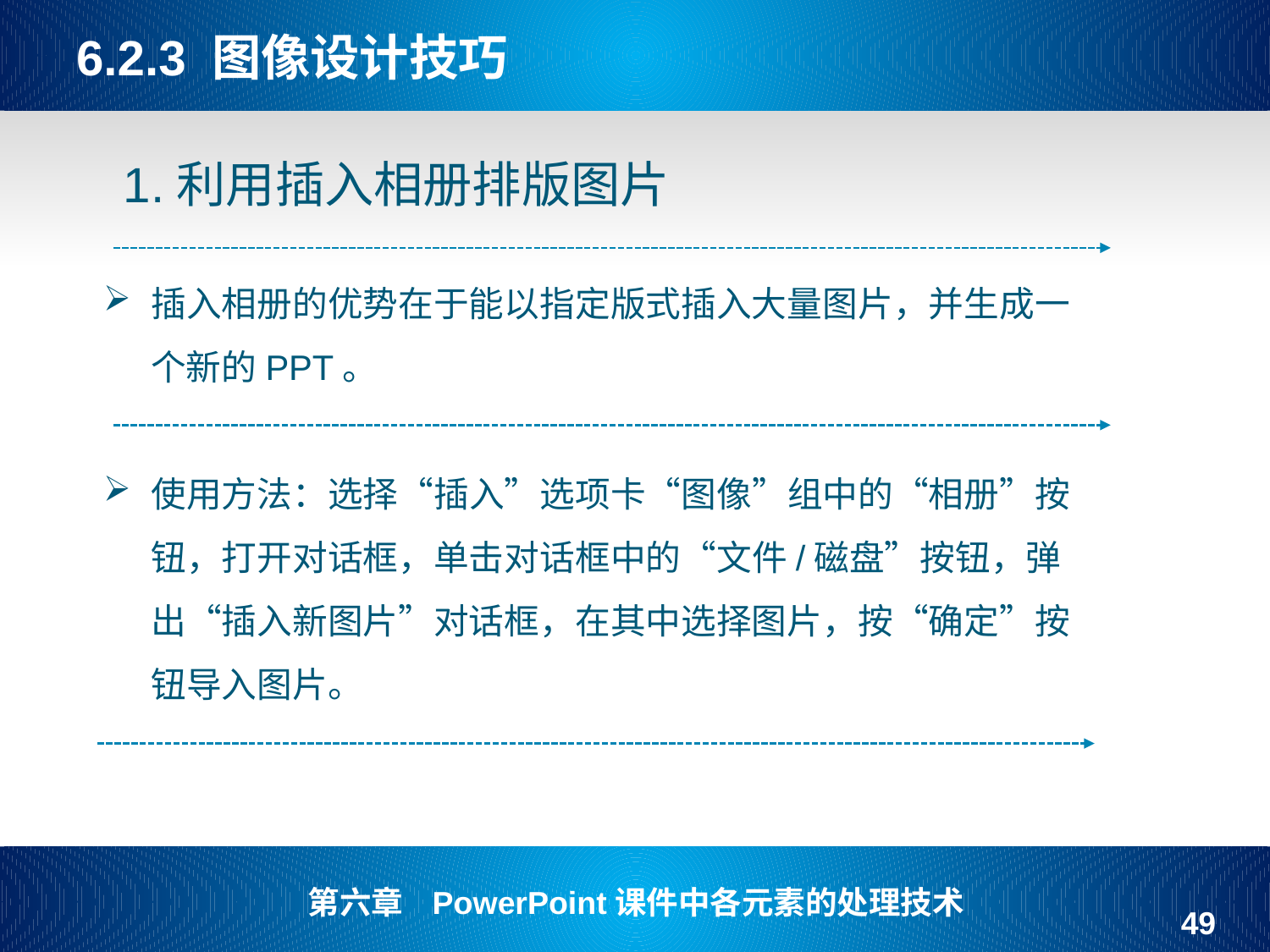

# 6.2.3 图像设计技巧
1.利用插入相册排版图片
插入相册的优势在于能以指定版式插入大量图片，并生成一个新的PPT。

使用方法：选择“插入”选项卡“图像”组中的“相册”按钮，打开对话框，单击对话框中的“文件/磁盘”按钮，弹出“插入新图片”对话框，在其中选择图片，按“确定”按钮导入图片。

49